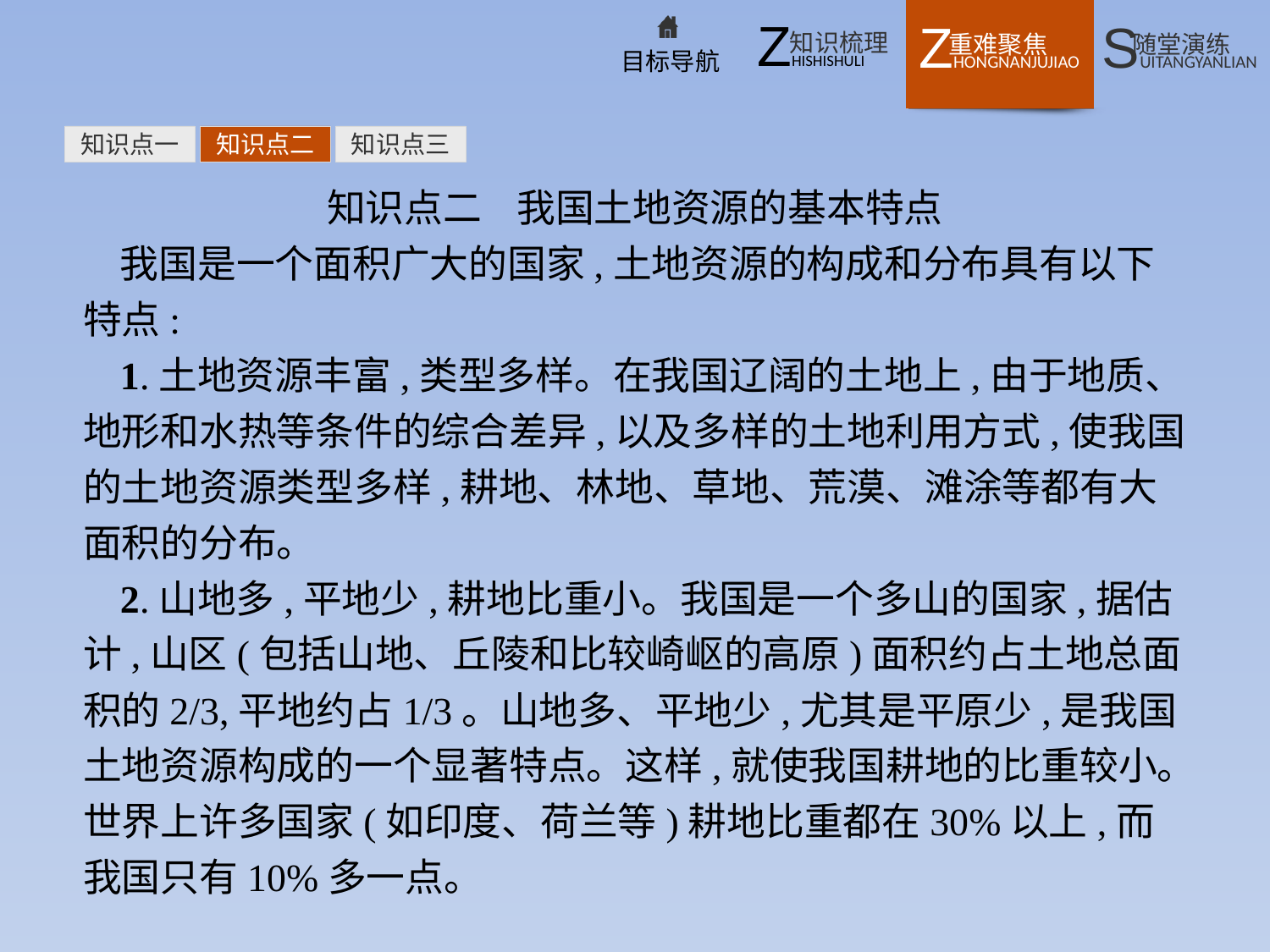

知识点一
知识点二
知识点三
知识点二    我国土地资源的基本特点
我国是一个面积广大的国家,土地资源的构成和分布具有以下特点:
1.土地资源丰富,类型多样。在我国辽阔的土地上,由于地质、地形和水热等条件的综合差异,以及多样的土地利用方式,使我国的土地资源类型多样,耕地、林地、草地、荒漠、滩涂等都有大面积的分布。
2.山地多,平地少,耕地比重小。我国是一个多山的国家,据估计,山区(包括山地、丘陵和比较崎岖的高原)面积约占土地总面积的2/3,平地约占1/3。山地多、平地少,尤其是平原少,是我国土地资源构成的一个显著特点。这样,就使我国耕地的比重较小。世界上许多国家(如印度、荷兰等)耕地比重都在30%以上,而我国只有10%多一点。